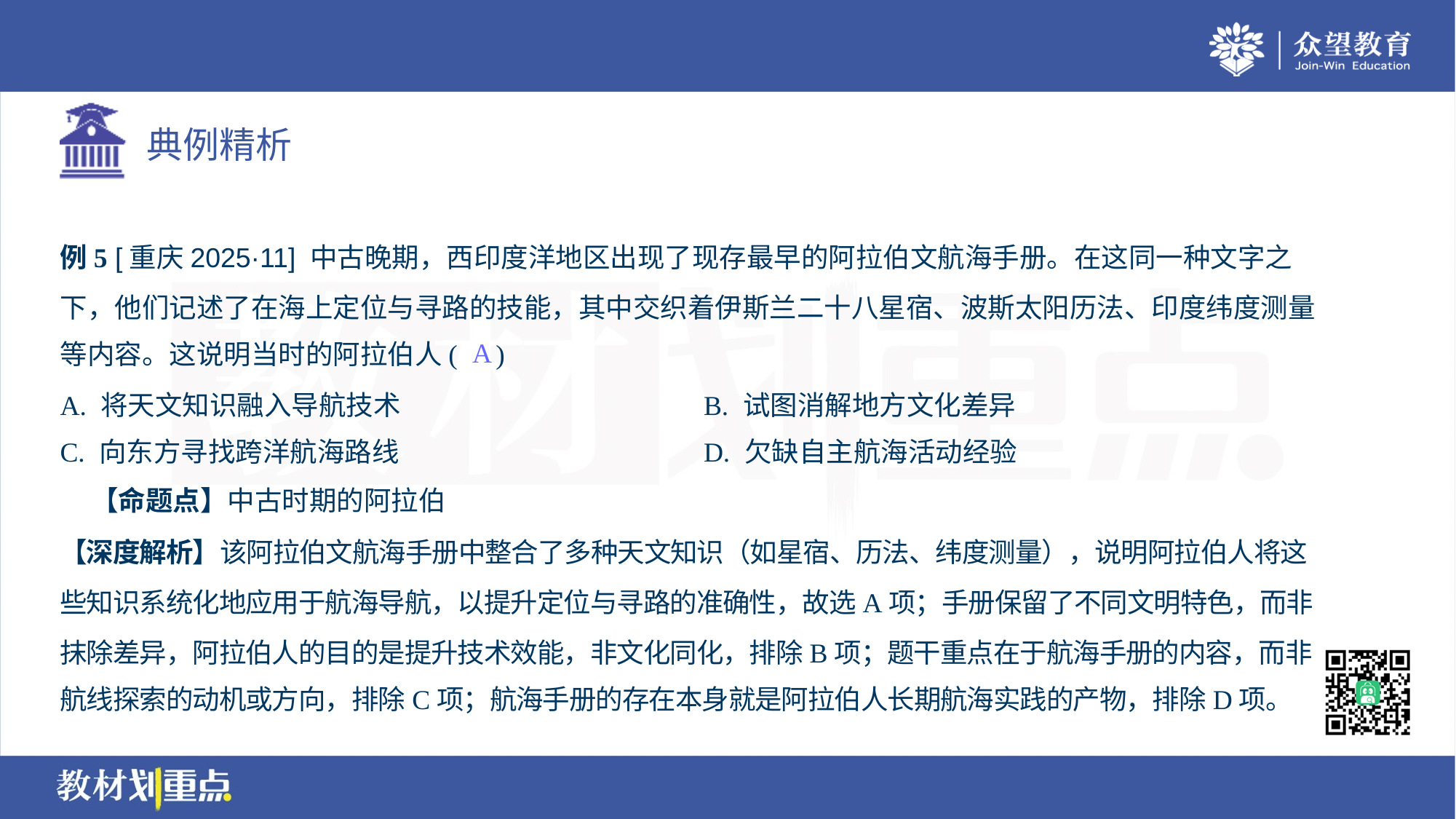

例5 [重庆2025·11] 中古晚期，西印度洋地区出现了现存最早的阿拉伯文航海手册。在这同一种文字之
下，他们记述了在海上定位与寻路的技能，其中交织着伊斯兰二十八星宿、波斯太阳历法、印度纬度测量
等内容。这说明当时的阿拉伯人(     )
A
A. 将天文知识融入导航技术	B. 试图消解地方文化差异
C. 向东方寻找跨洋航海路线	D. 欠缺自主航海活动经验
    【命题点】中古时期的阿拉伯
【深度解析】该阿拉伯文航海手册中整合了多种天文知识（如星宿、历法、纬度测量），说明阿拉伯人将这
些知识系统化地应用于航海导航，以提升定位与寻路的准确性，故选A项；手册保留了不同文明特色，而非
抹除差异，阿拉伯人的目的是提升技术效能，非文化同化，排除B项；题干重点在于航海手册的内容，而非
航线探索的动机或方向，排除C项；航海手册的存在本身就是阿拉伯人长期航海实践的产物，排除D项。